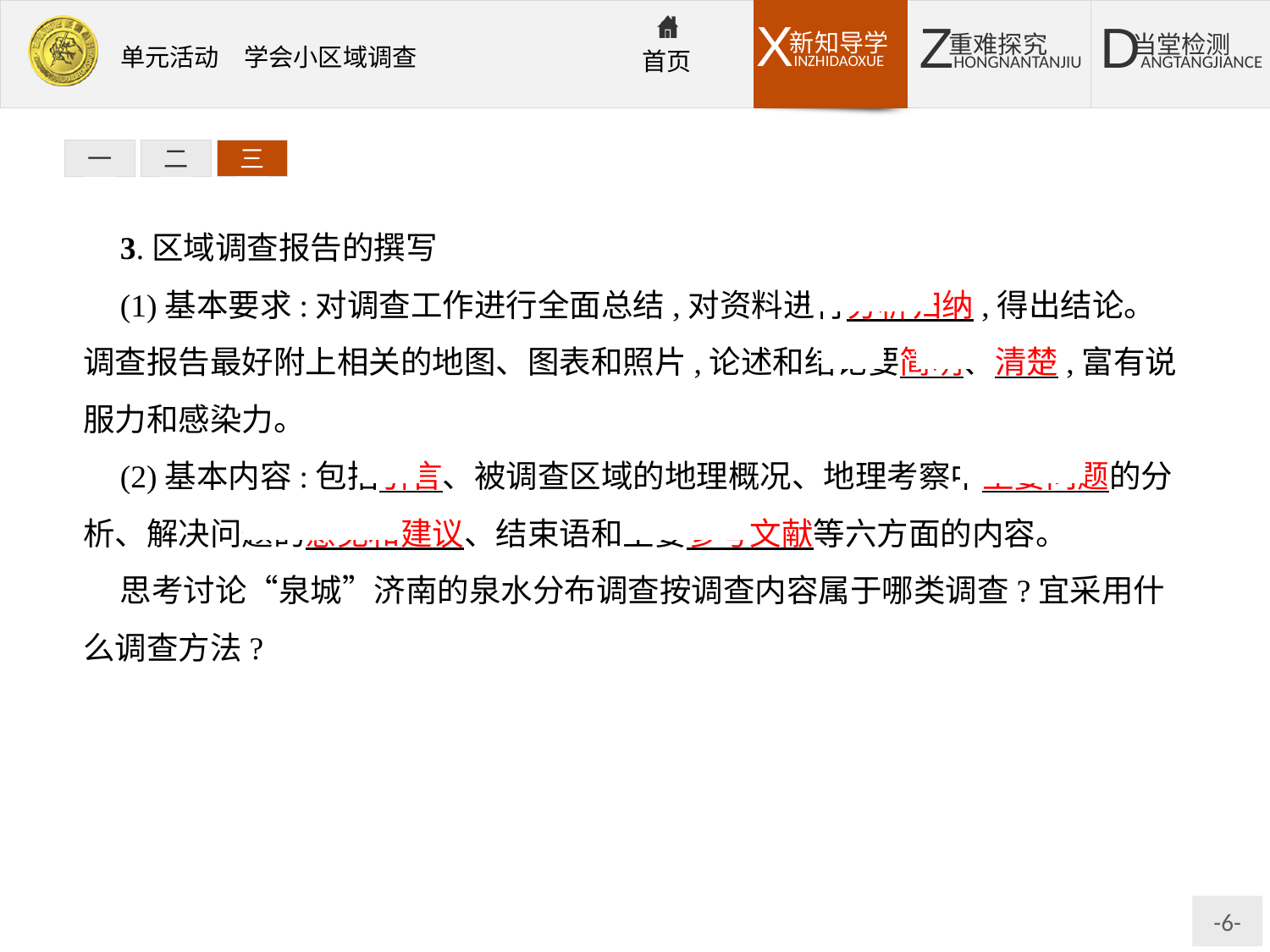

一
二
三
3.区域调查报告的撰写
(1)基本要求:对调查工作进行全面总结,对资料进行分析归纳,得出结论。调查报告最好附上相关的地图、图表和照片,论述和结论要简明、清楚,富有说服力和感染力。
(2)基本内容:包括引言、被调查区域的地理概况、地理考察中主要问题的分析、解决问题的意见和建议、结束语和主要参考文献等六方面的内容。
思考讨论“泉城”济南的泉水分布调查按调查内容属于哪类调查?宜采用什么调查方法?
提示:济南的泉水分布调查主要是针对泉水分布这一主题进行,因此属于专题性调查,宜采用野外实地考察的方法。